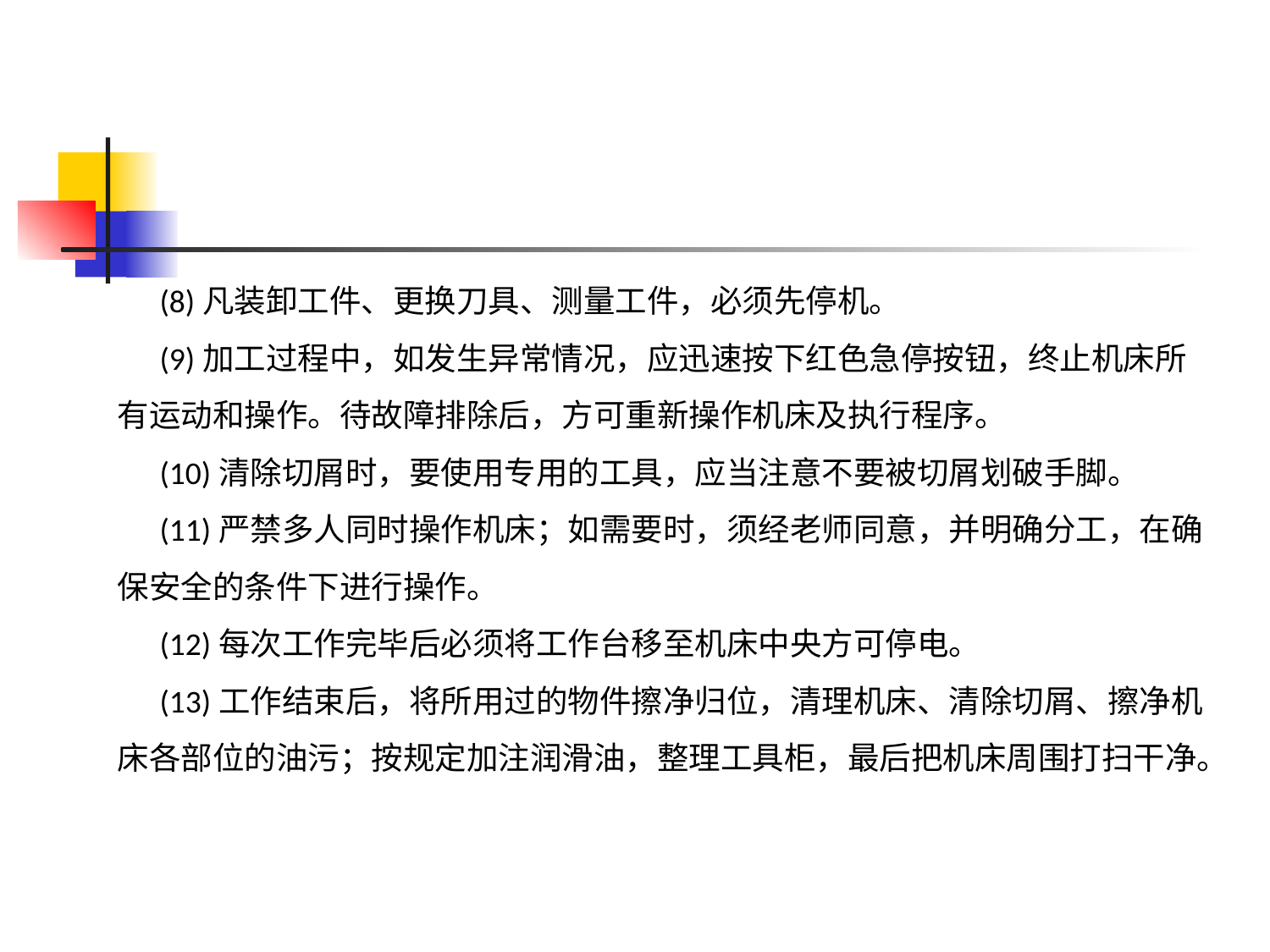

(8)凡装卸工件、更换刀具、测量工件，必须先停机。
(9)加工过程中，如发生异常情况，应迅速按下红色急停按钮，终止机床所有运动和操作。待故障排除后，方可重新操作机床及执行程序。
(10)清除切屑时，要使用专用的工具，应当注意不要被切屑划破手脚。
(11)严禁多人同时操作机床；如需要时，须经老师同意，并明确分工，在确保安全的条件下进行操作。
(12)每次工作完毕后必须将工作台移至机床中央方可停电。
(13)工作结束后，将所用过的物件擦净归位，清理机床、清除切屑、擦净机床各部位的油污；按规定加注润滑油，整理工具柜，最后把机床周围打扫干净。